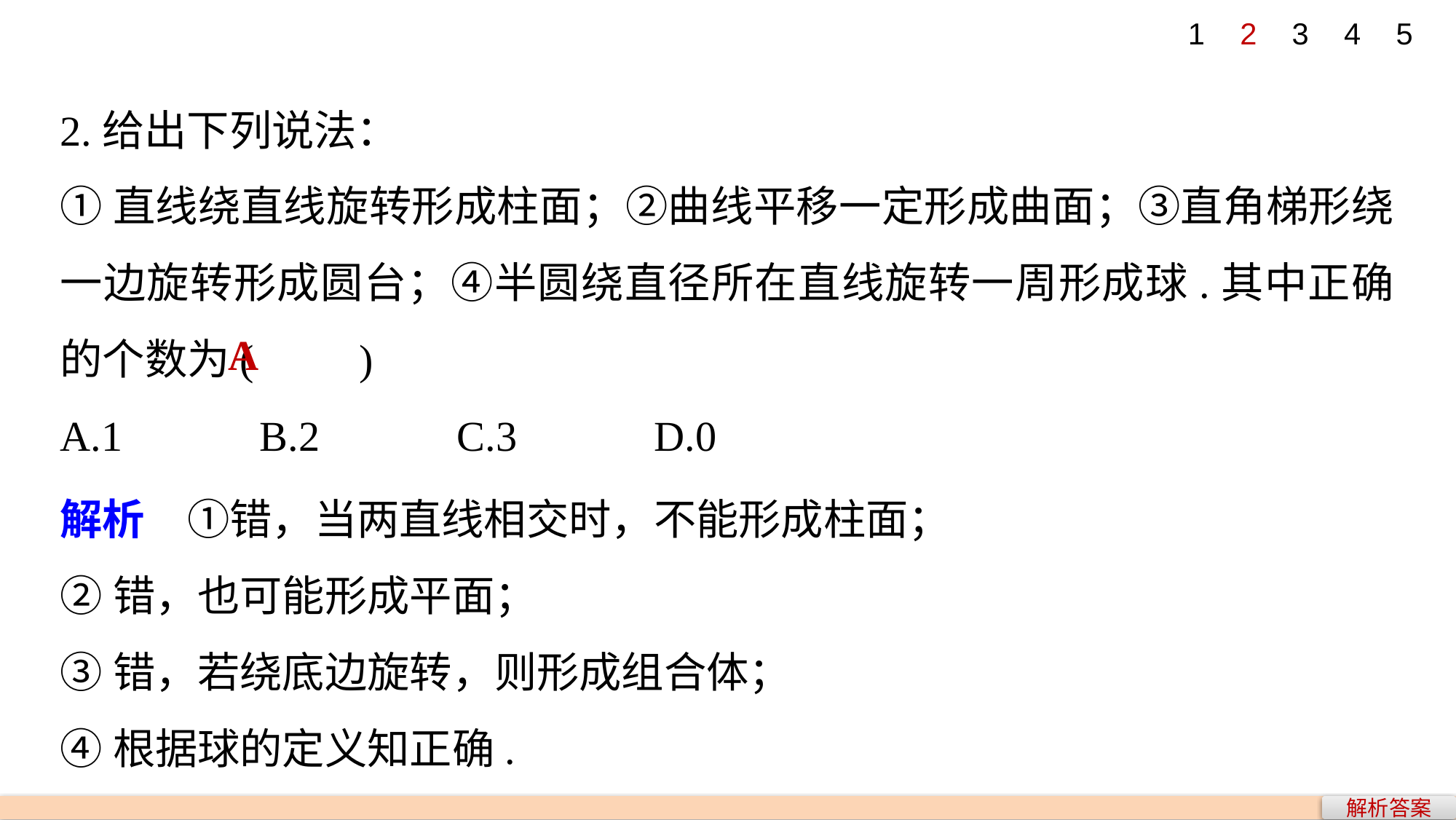

1
2
3
4
5
2.给出下列说法：
①直线绕直线旋转形成柱面；②曲线平移一定形成曲面；③直角梯形绕一边旋转形成圆台；④半圆绕直径所在直线旋转一周形成球.其中正确的个数为(　　)
A.1             B.2             C.3             D.0
A
解析　①错，当两直线相交时，不能形成柱面；
②错，也可能形成平面；
③错，若绕底边旋转，则形成组合体；
④根据球的定义知正确.
解析答案